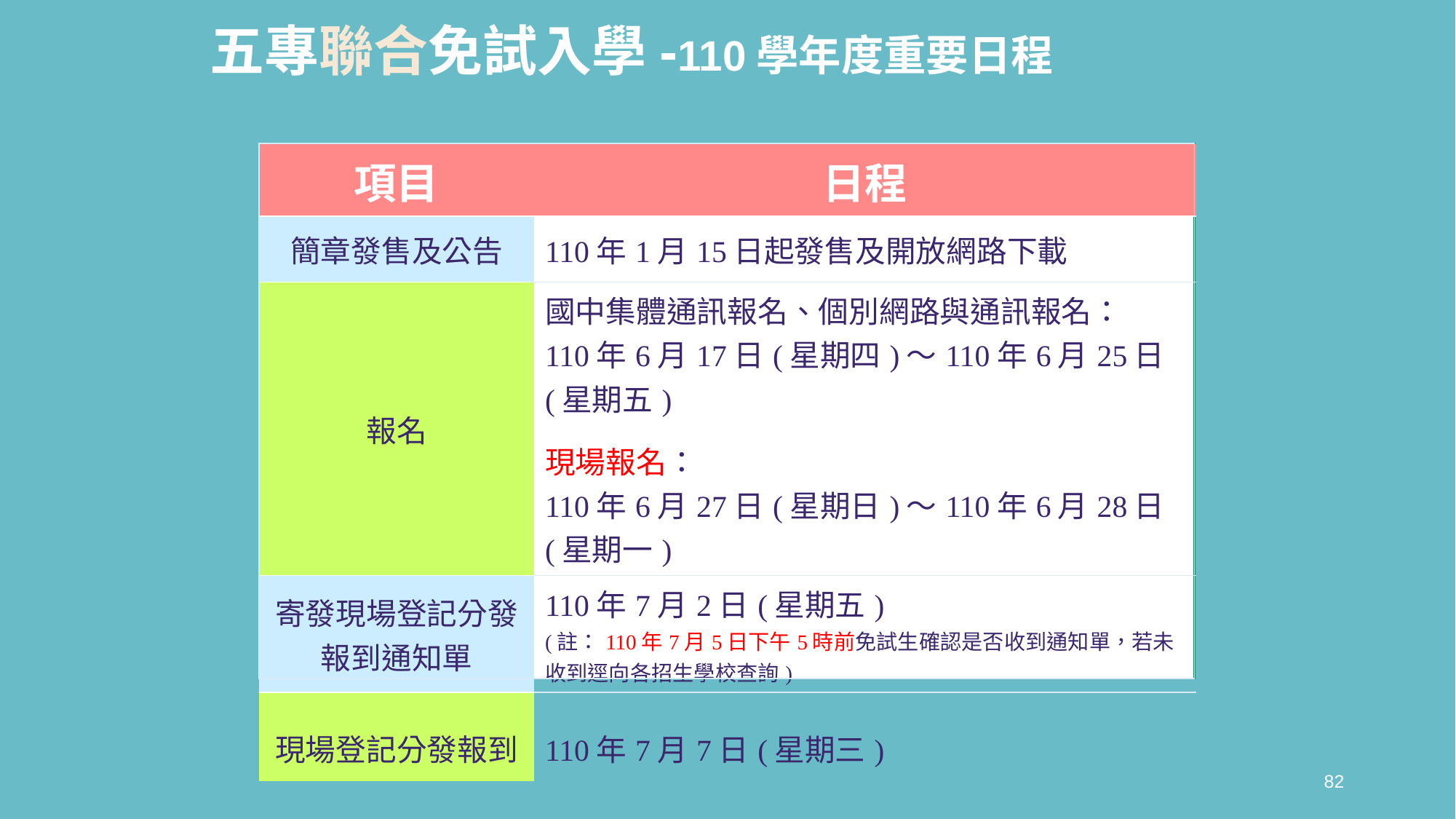

五專聯合免試入學-110學年度重要日程

|  |
| --- |
| 項目 | 日程 |
| --- | --- |
| 簡章發售及公告 | 110年1月15日起發售及開放網路下載 |
| 報名 | 國中集體通訊報名、個別網路與通訊報名： 110年6月17日(星期四)～110年6月25日(星期五) 現場報名： 110年6月27日(星期日)～110年6月28日(星期一) |
| 寄發現場登記分發報到通知單 | 110年7月2日(星期五) (註：110年7月5日下午5時前免試生確認是否收到通知單，若未收到逕向各招生學校查詢) |
| 現場登記分發報到 | 110年7月7日(星期三) |
82